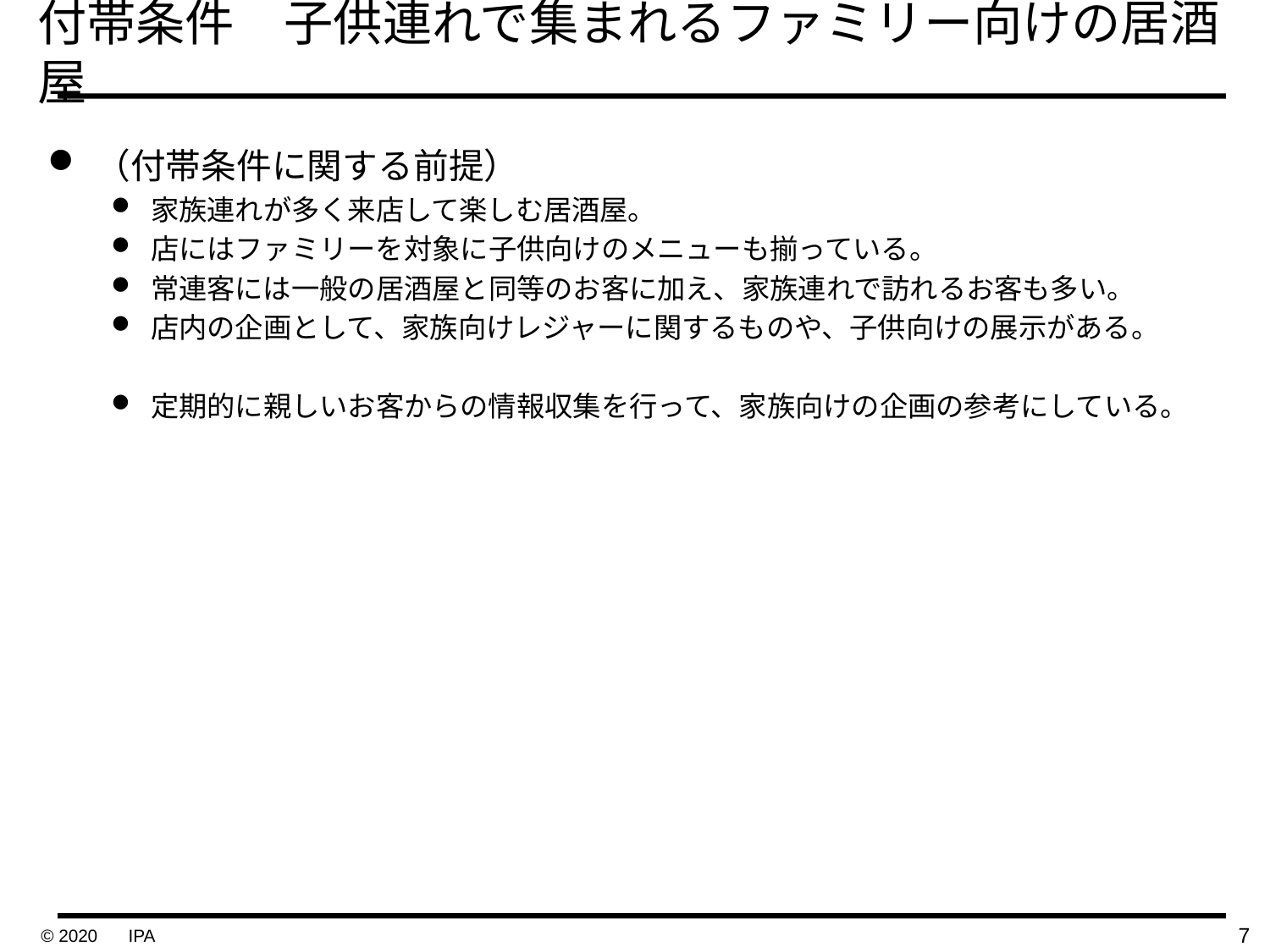

# 付帯条件　子供連れで集まれるファミリー向けの居酒屋
（付帯条件に関する前提）
家族連れが多く来店して楽しむ居酒屋。
店にはファミリーを対象に子供向けのメニューも揃っている。
常連客には一般の居酒屋と同等のお客に加え、家族連れで訪れるお客も多い。
店内の企画として、家族向けレジャーに関するものや、子供向けの展示がある。

定期的に親しいお客からの情報収集を行って、家族向けの企画の参考にしている。